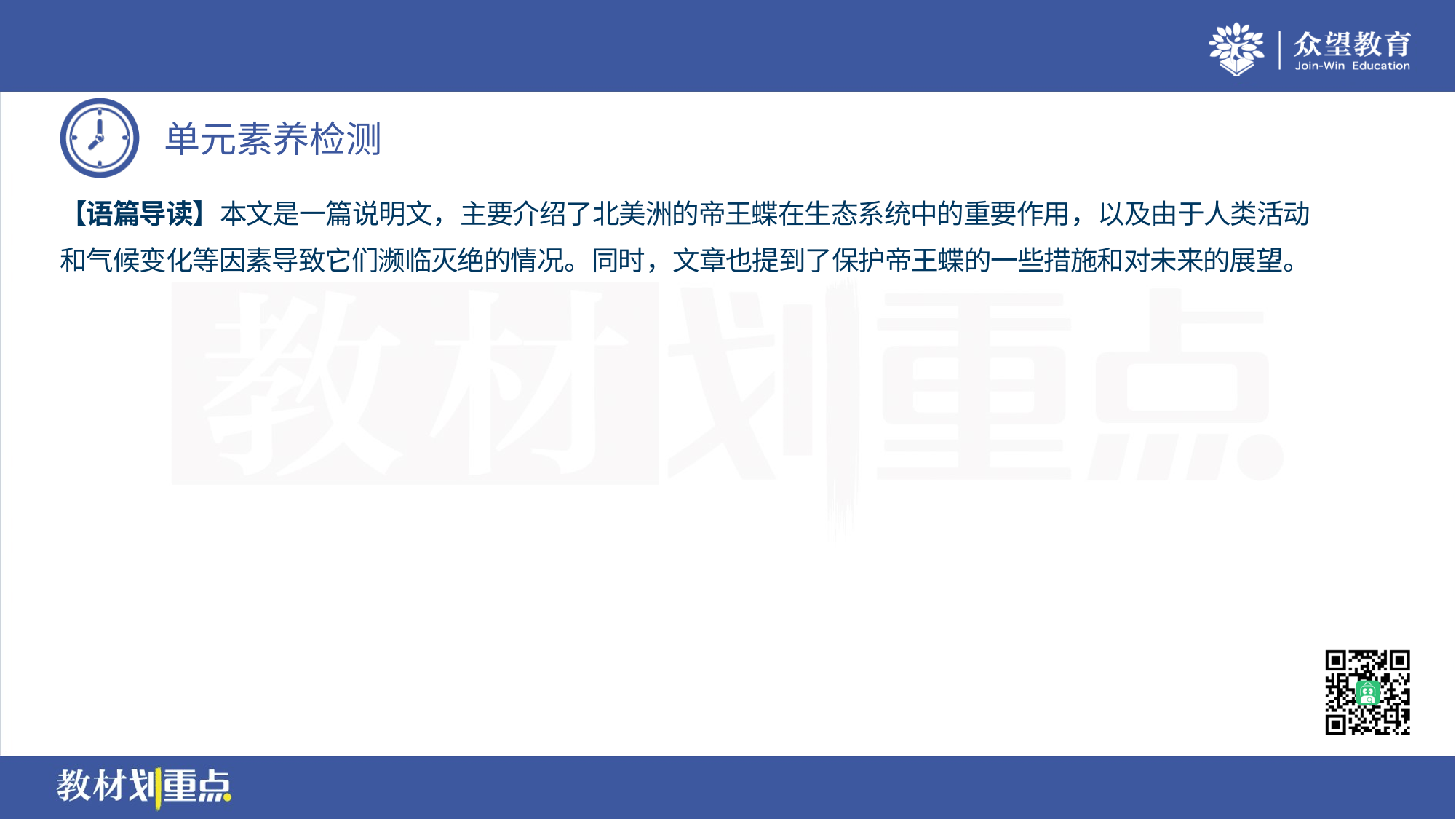

【语篇导读】本文是一篇说明文，主要介绍了北美洲的帝王蝶在生态系统中的重要作用，以及由于人类活动
和气候变化等因素导致它们濒临灭绝的情况。同时，文章也提到了保护帝王蝶的一些措施和对未来的展望。